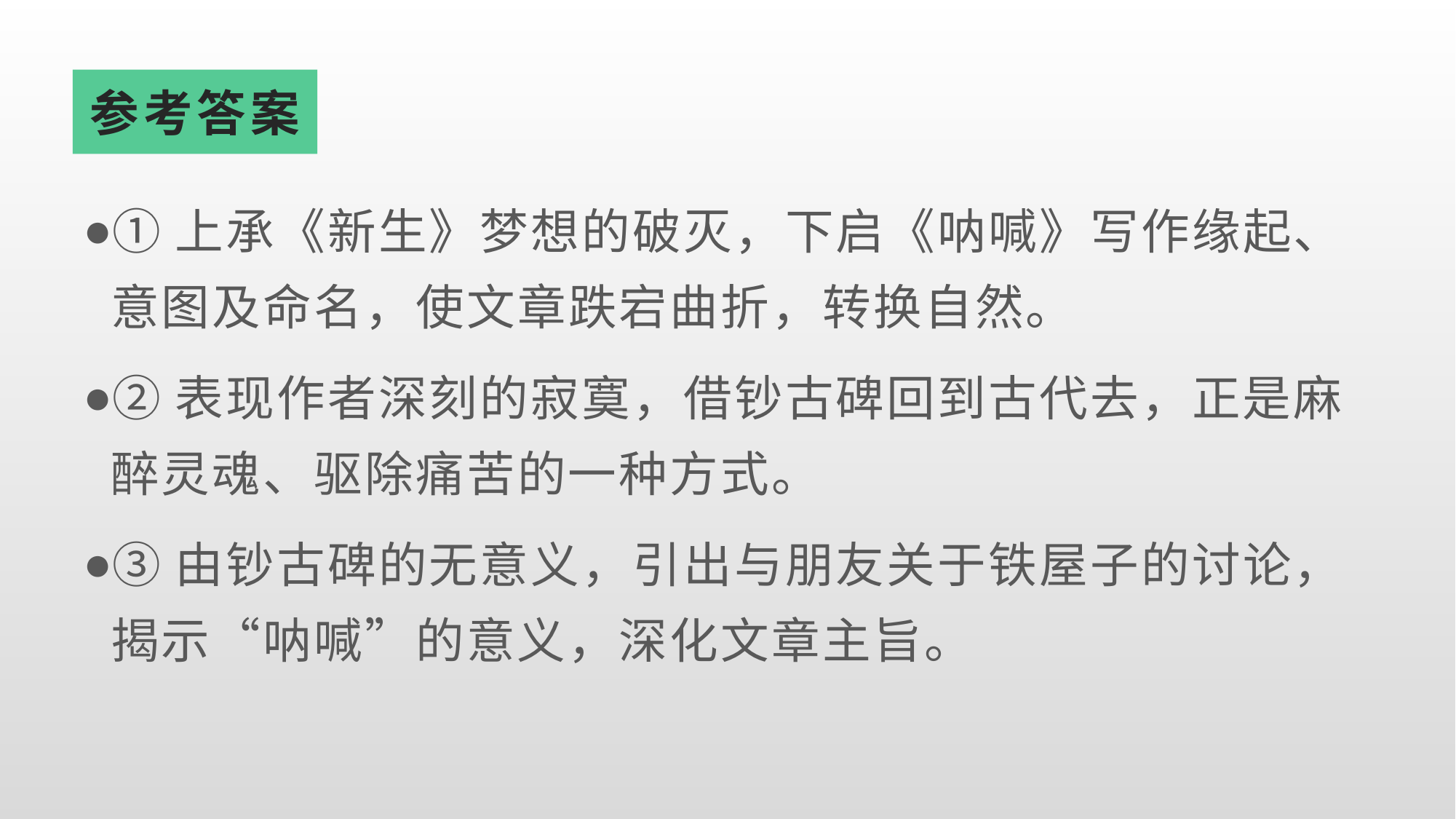

# 参考答案
①上承《新生》梦想的破灭，下启《呐喊》写作缘起、意图及命名，使文章跌宕曲折，转换自然。
②表现作者深刻的寂寞，借钞古碑回到古代去，正是麻醉灵魂、驱除痛苦的一种方式。
③由钞古碑的无意义，引出与朋友关于铁屋子的讨论，揭示“呐喊”的意义，深化文章主旨。